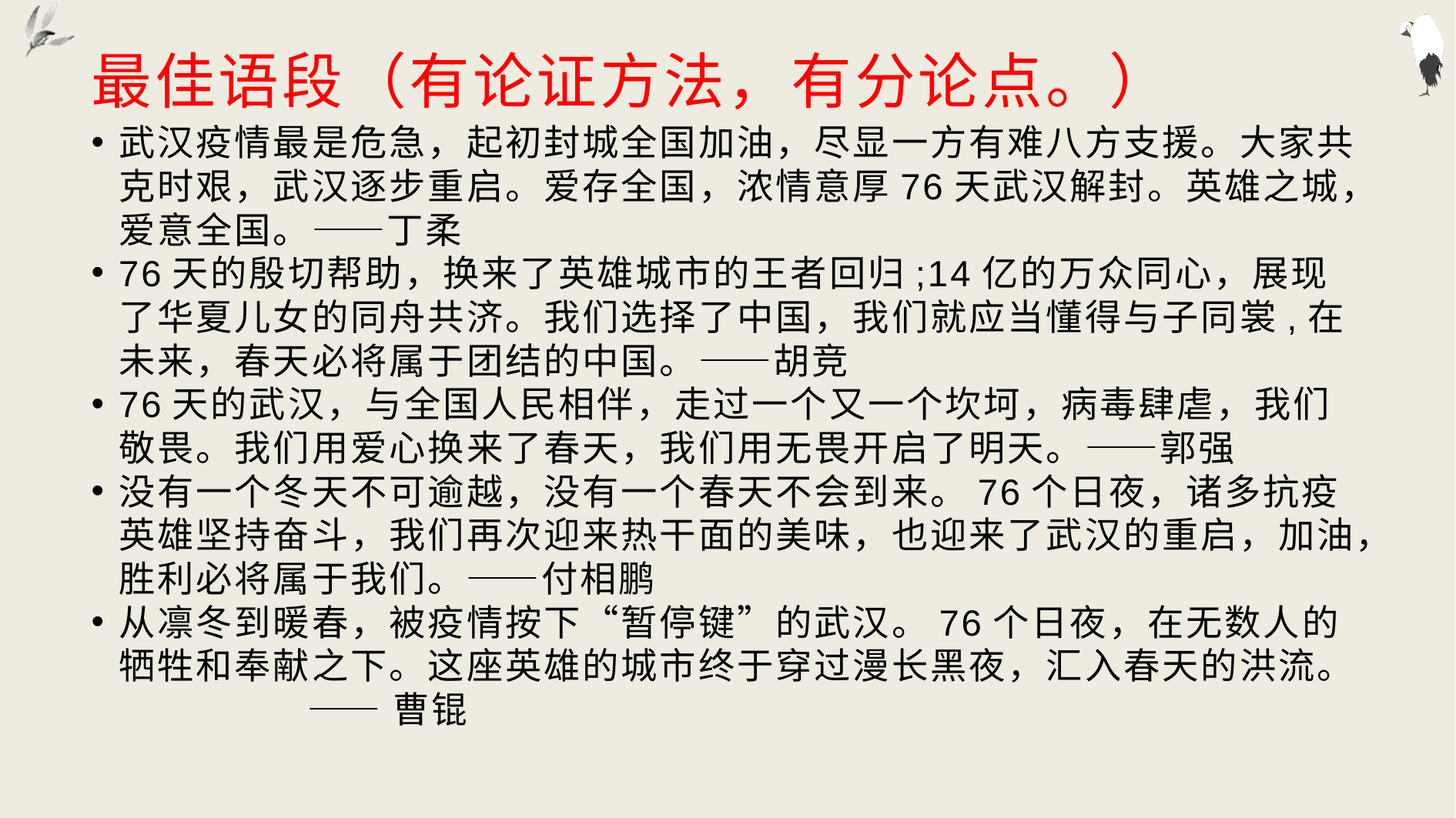

# 最佳语段（有论证方法，有分论点。）
武汉疫情最是危急，起初封城全国加油，尽显一方有难八方支援。大家共克时艰，武汉逐步重启。爱存全国，浓情意厚76天武汉解封。英雄之城，爱意全国。——丁柔
76天的殷切帮助，换来了英雄城市的王者回归;14亿的万众同心，展现了华夏儿女的同舟共济。我们选择了中国，我们就应当懂得与子同裳,在未来，春天必将属于团结的中国。——胡竞
76天的武汉，与全国人民相伴，走过一个又一个坎坷，病毒肆虐，我们敬畏。我们用爱心换来了春天，我们用无畏开启了明天。——郭强
没有一个冬天不可逾越，没有一个春天不会到来。76个日夜，诸多抗疫英雄坚持奋斗，我们再次迎来热干面的美味，也迎来了武汉的重启，加油，胜利必将属于我们。——付相鹏
从凛冬到暖春，被疫情按下“暂停键”的武汉。76个日夜，在无数人的牺牲和奉献之下。这座英雄的城市终于穿过漫长黑夜，汇入春天的洪流。
                     ——曹锟